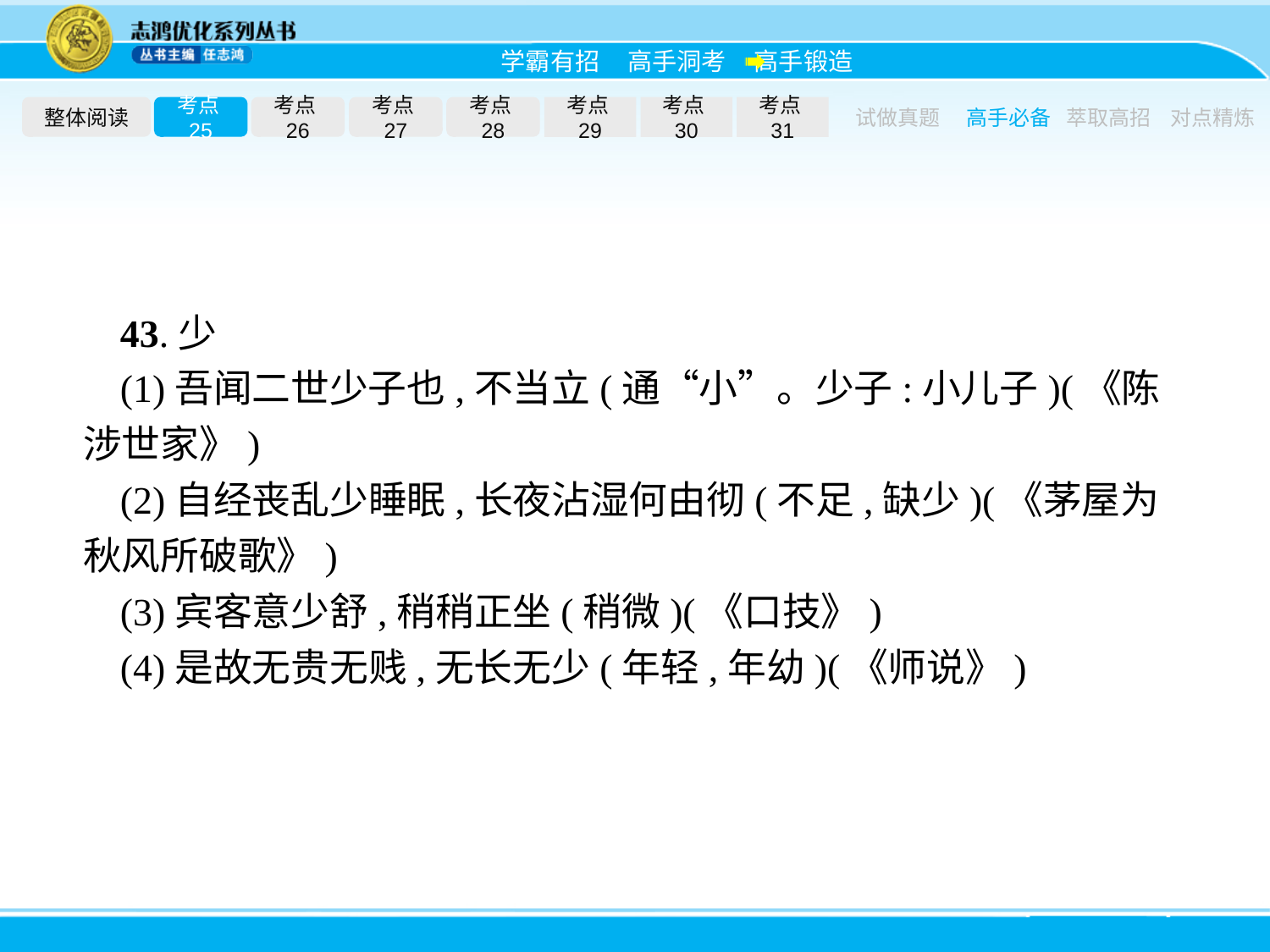

整体阅读
考点25
考点26
考点27
考点28
考点29
考点30
考点31
试做真题
高手必备
萃取高招
对点精炼
43.少
(1)吾闻二世少子也,不当立(通“小”。少子:小儿子)(《陈涉世家》)
(2)自经丧乱少睡眠,长夜沾湿何由彻(不足,缺少)(《茅屋为秋风所破歌》)
(3)宾客意少舒,稍稍正坐(稍微)(《口技》)
(4)是故无贵无贱,无长无少(年轻,年幼)(《师说》)